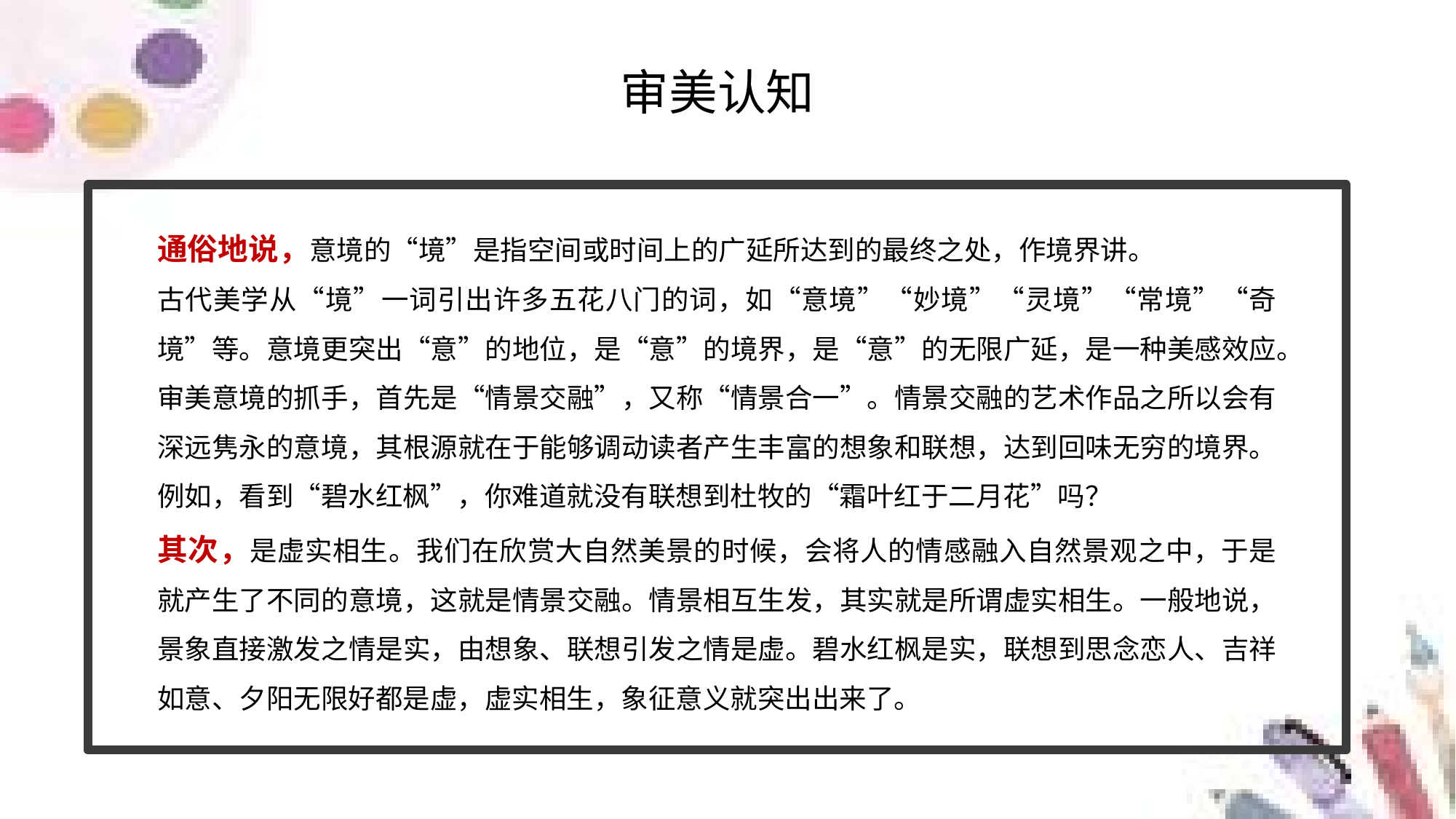

审美认知

通俗地说，意境的“境”是指空间或时间上的广延所达到的最终之处，作境界讲。
古代美学从“境”一词引出许多五花八门的词，如“意境”“妙境”“灵境”“常境”“奇境”等。意境更突出“意”的地位，是“意”的境界，是“意”的无限广延，是一种美感效应。
审美意境的抓手，首先是“情景交融”，又称“情景合一”。情景交融的艺术作品之所以会有深远隽永的意境，其根源就在于能够调动读者产生丰富的想象和联想，达到回味无穷的境界。例如，看到“碧水红枫”，你难道就没有联想到杜牧的“霜叶红于二月花”吗？
其次，是虚实相生。我们在欣赏大自然美景的时候，会将人的情感融入自然景观之中，于是就产生了不同的意境，这就是情景交融。情景相互生发，其实就是所谓虚实相生。一般地说，景象直接激发之情是实，由想象、联想引发之情是虚。碧水红枫是实，联想到思念恋人、吉祥如意、夕阳无限好都是虚，虚实相生，象征意义就突出出来了。